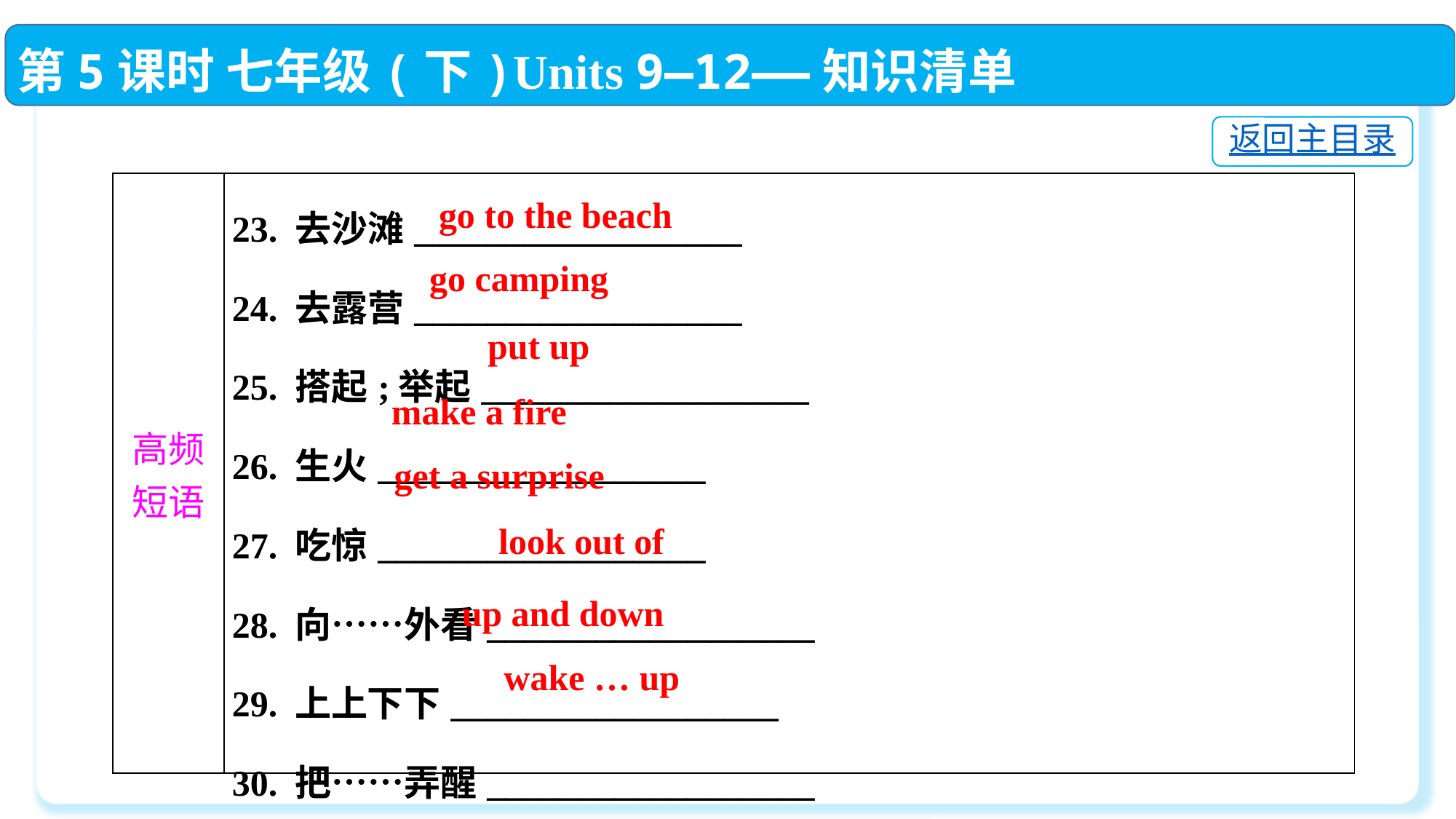

第5课时 七年级(下)Units 9—12——知识清单

返回主目录
| 高频 短语 | 23. 去沙滩\_\_\_\_\_\_\_\_\_\_\_\_\_\_\_\_\_\_　　　　　　　  24. 去露营\_\_\_\_\_\_\_\_\_\_\_\_\_\_\_\_\_\_　　　　　　　  25. 搭起;举起\_\_\_\_\_\_\_\_\_\_\_\_\_\_\_\_\_\_　　　　　　　  26. 生火\_\_\_\_\_\_\_\_\_\_\_\_\_\_\_\_\_\_　　　　　　　  27. 吃惊\_\_\_\_\_\_\_\_\_\_\_\_\_\_\_\_\_\_　　　　　　　  28. 向……外看\_\_\_\_\_\_\_\_\_\_\_\_\_\_\_\_\_\_　　　　　　　  29. 上上下下\_\_\_\_\_\_\_\_\_\_\_\_\_\_\_\_\_\_　　　　　　　  30. 把……弄醒\_\_\_\_\_\_\_\_\_\_\_\_\_\_\_\_\_\_ |
| --- | --- |
go to the beach
go camping
put up
make a fire
get a surprise
look out of
up and down
wake … up